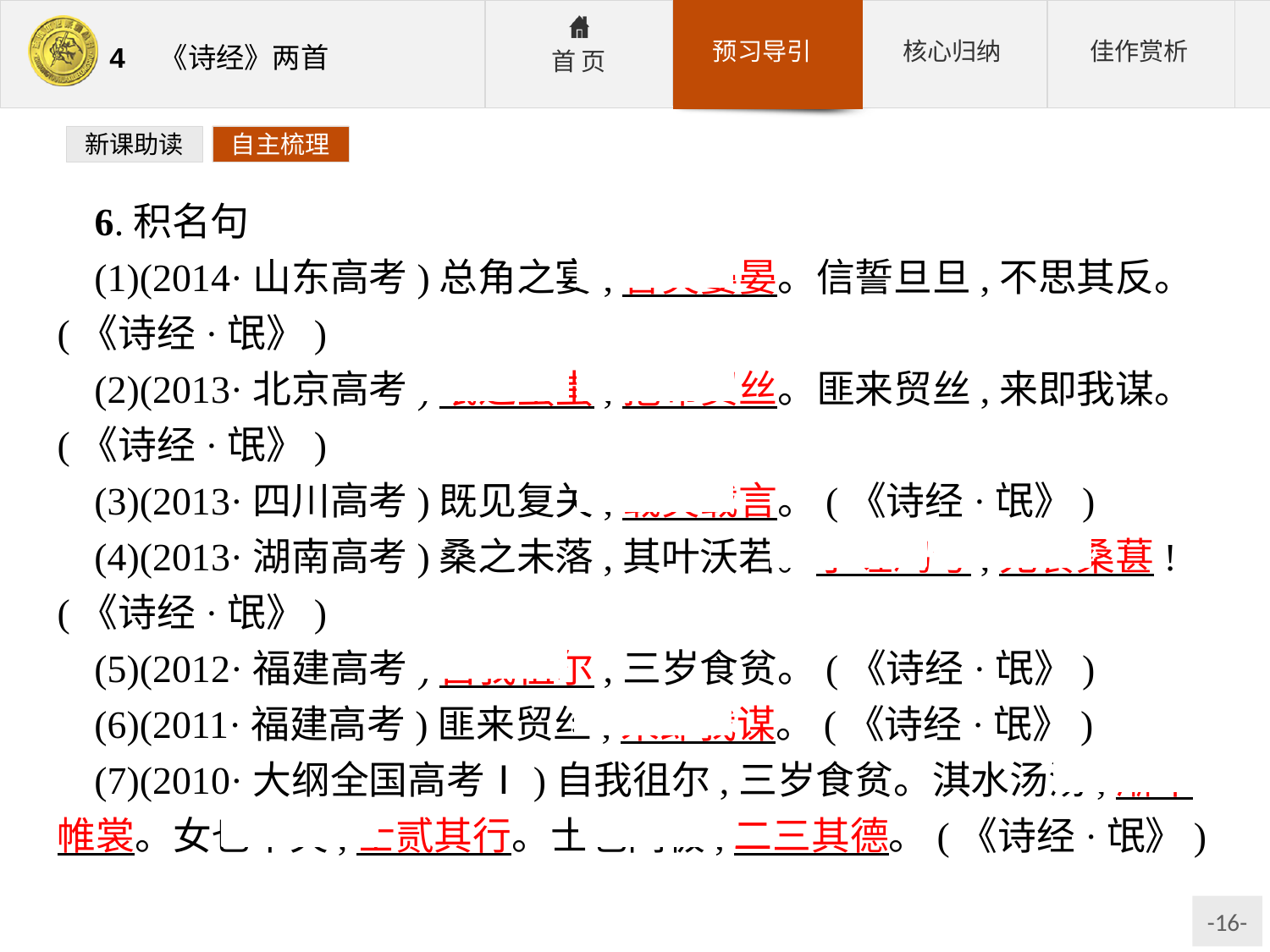

新课助读
自主梳理
6.积名句
(1)(2014·山东高考)总角之宴,言笑晏晏。信誓旦旦,不思其反。(《诗经·氓》)
(2)(2013·北京高考)氓之蚩蚩,抱布贸丝。匪来贸丝,来即我谋。(《诗经·氓》)
(3)(2013·四川高考)既见复关,载笑载言。(《诗经·氓》)
(4)(2013·湖南高考)桑之未落,其叶沃若。于嗟鸠兮,无食桑葚!(《诗经·氓》)
(5)(2012·福建高考)自我徂尔,三岁食贫。(《诗经·氓》)
(6)(2011·福建高考)匪来贸丝,来即我谋。(《诗经·氓》)
(7)(2010·大纲全国高考Ⅰ)自我徂尔,三岁食贫。淇水汤汤,渐车帷裳。女也不爽,士贰其行。士也罔极,二三其德。(《诗经·氓》)